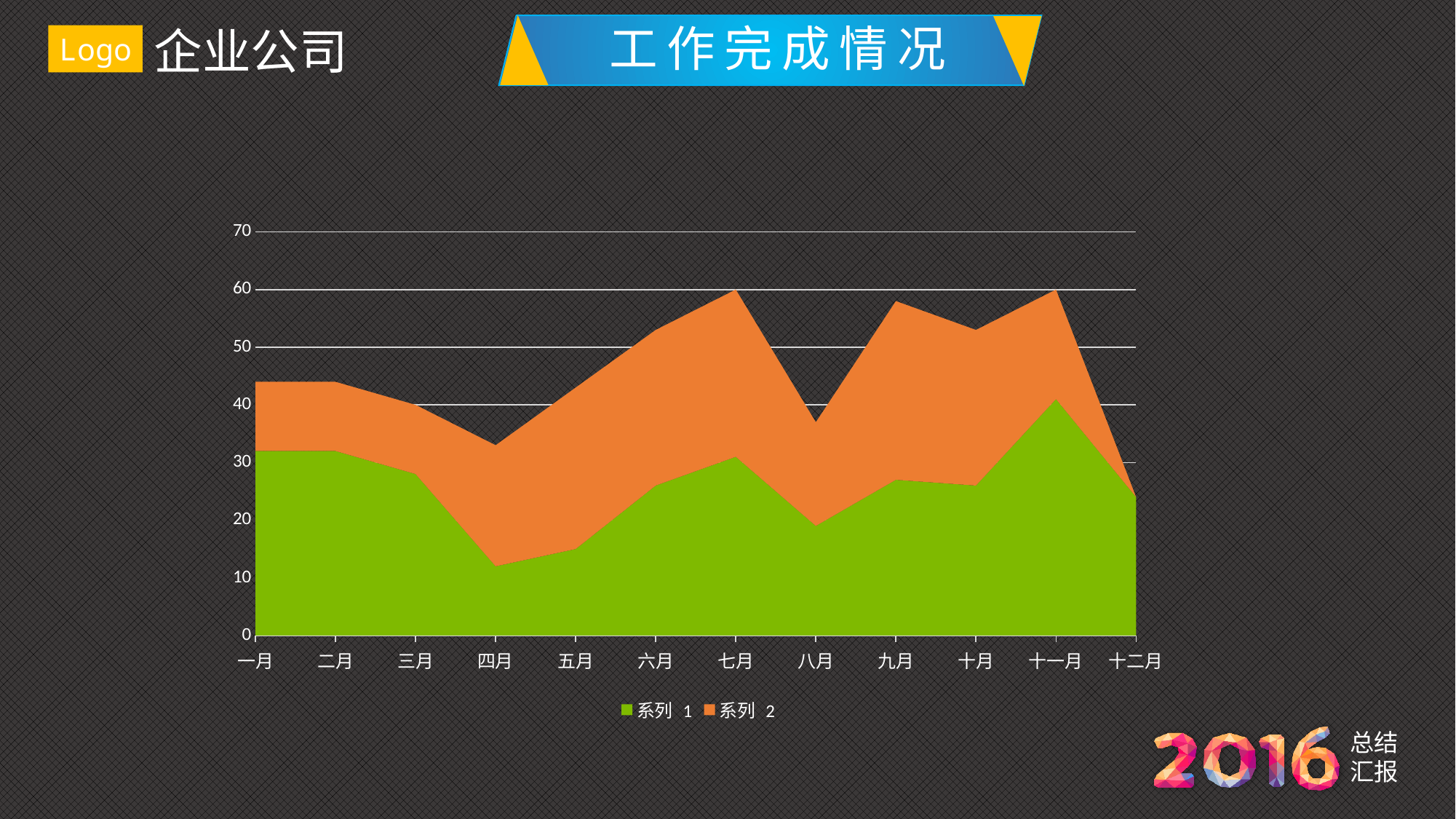

工作完成情况

### Chart

| Category | 系列 1 | 系列 2 |
|---|---|---|
| 一月 | 32.0 | 12.0 |
| 二月 | 32.0 | 12.0 |
| 三月 | 28.0 | 12.0 |
| 四月 | 12.0 | 21.0 |
| 五月 | 15.0 | 28.0 |
| 六月 | 26.0 | 27.0 |
| 七月 | 31.0 | 29.0 |
| 八月 | 19.0 | 18.0 |
| 九月 | 27.0 | 31.0 |
| 十月 | 26.0 | 27.0 |
| 十一月 | 41.0 | 19.0 |
| 十二月 | 24.0 | None |